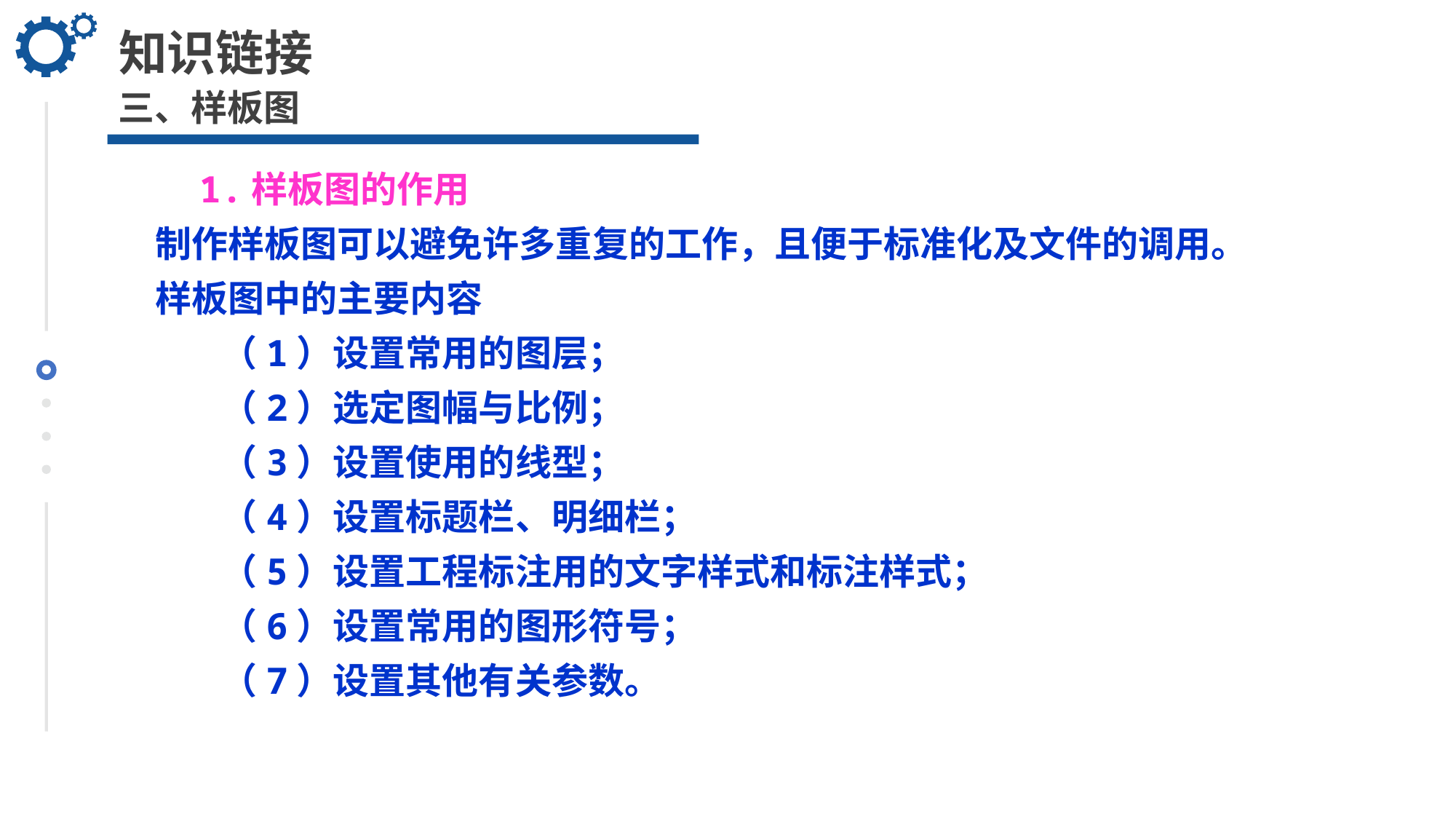

知识链接
三、样板图

  1.样板图的作用
制作样板图可以避免许多重复的工作，且便于标准化及文件的调用。
样板图中的主要内容
（1）设置常用的图层；
（2）选定图幅与比例；
（3）设置使用的线型；
（4）设置标题栏、明细栏；
（5）设置工程标注用的文字样式和标注样式；
（6）设置常用的图形符号；
（7）设置其他有关参数。

35